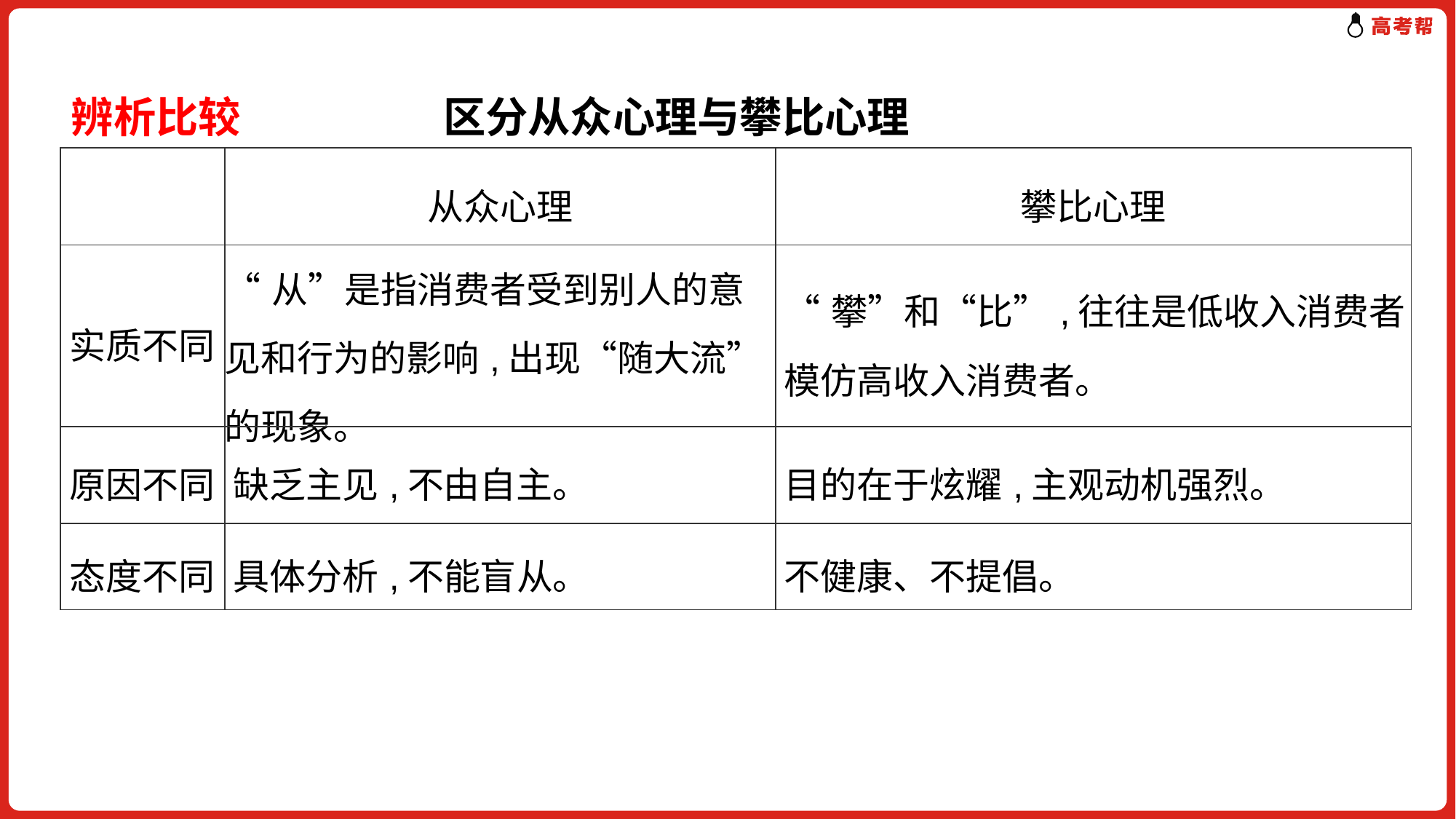

辨析比较                     区分从众心理与攀比心理
|  | 从众心理 | 攀比心理 |
| --- | --- | --- |
| 实质不同 | “从”是指消费者受到别人的意见和行为的影响,出现“随大流”的现象。 | “攀”和“比”,往往是低收入消费者模仿高收入消费者。 |
| 原因不同 | 缺乏主见,不由自主。 | 目的在于炫耀,主观动机强烈。 |
| 态度不同 | 具体分析,不能盲从。 | 不健康、不提倡。 |